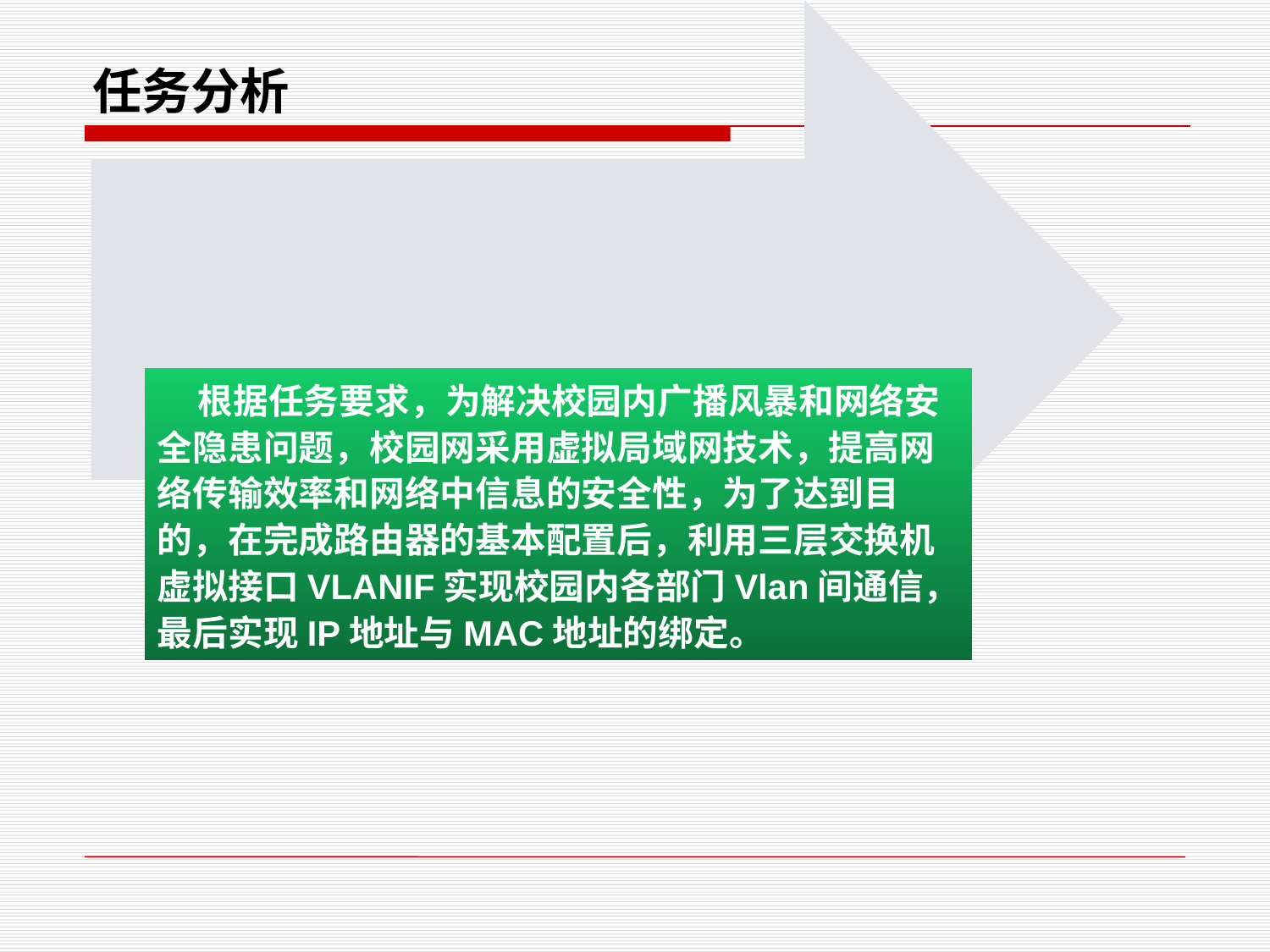

任务分析

    根据任务要求，为解决校园内广播风暴和网络安全隐患问题，校园网采用虚拟局域网技术，提高网络传输效率和网络中信息的安全性，为了达到目的，在完成路由器的基本配置后，利用三层交换机虚拟接口VLANIF实现校园内各部门Vlan间通信，最后实现IP地址与MAC地址的绑定。
113